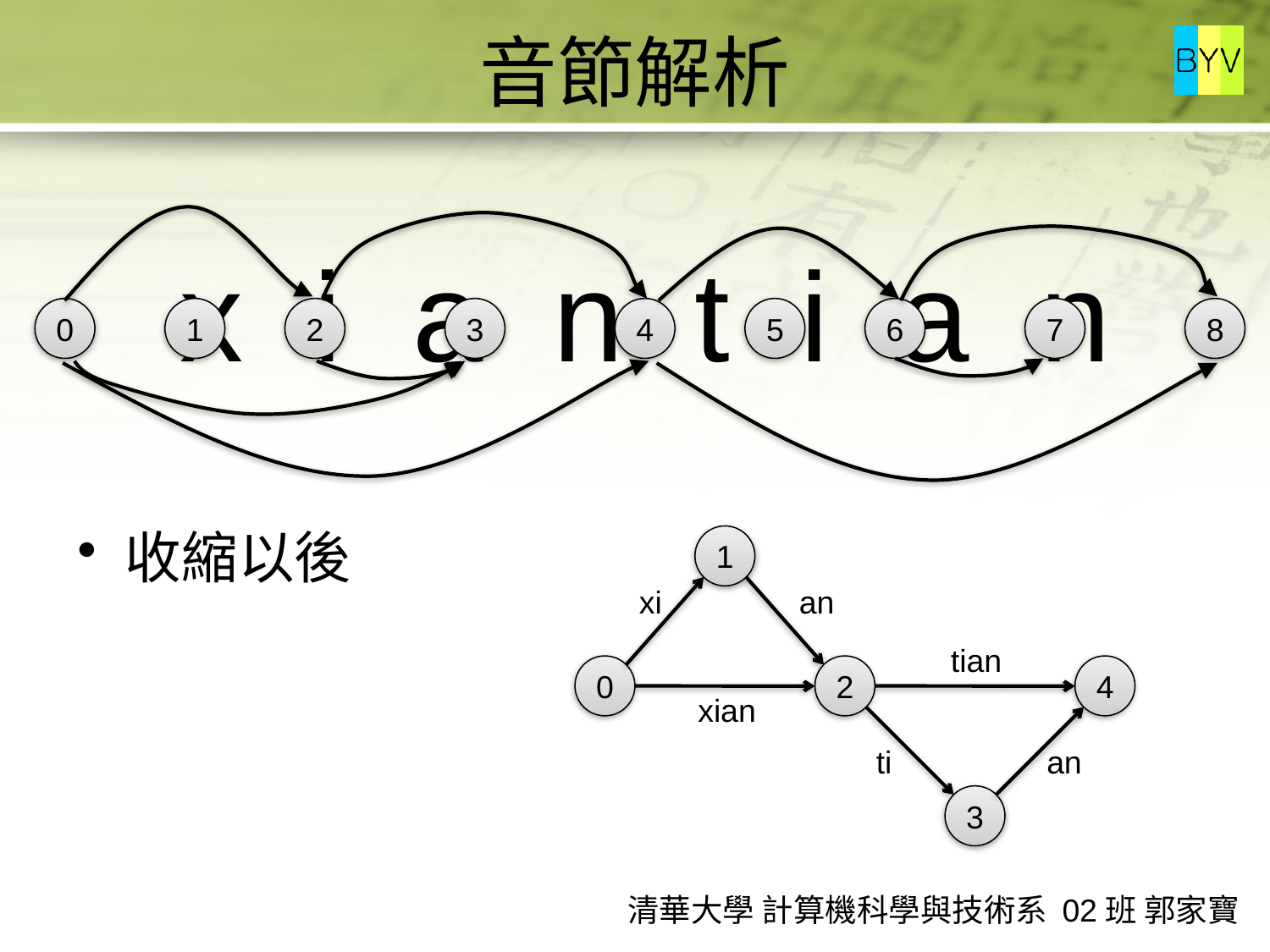

# 音節解析

x  i  a  n  t  i  a  n
0
1
2
3
4
5
6
7
8

收縮以後
1
0
2
4
3
xi
an
tian
xian
ti
an